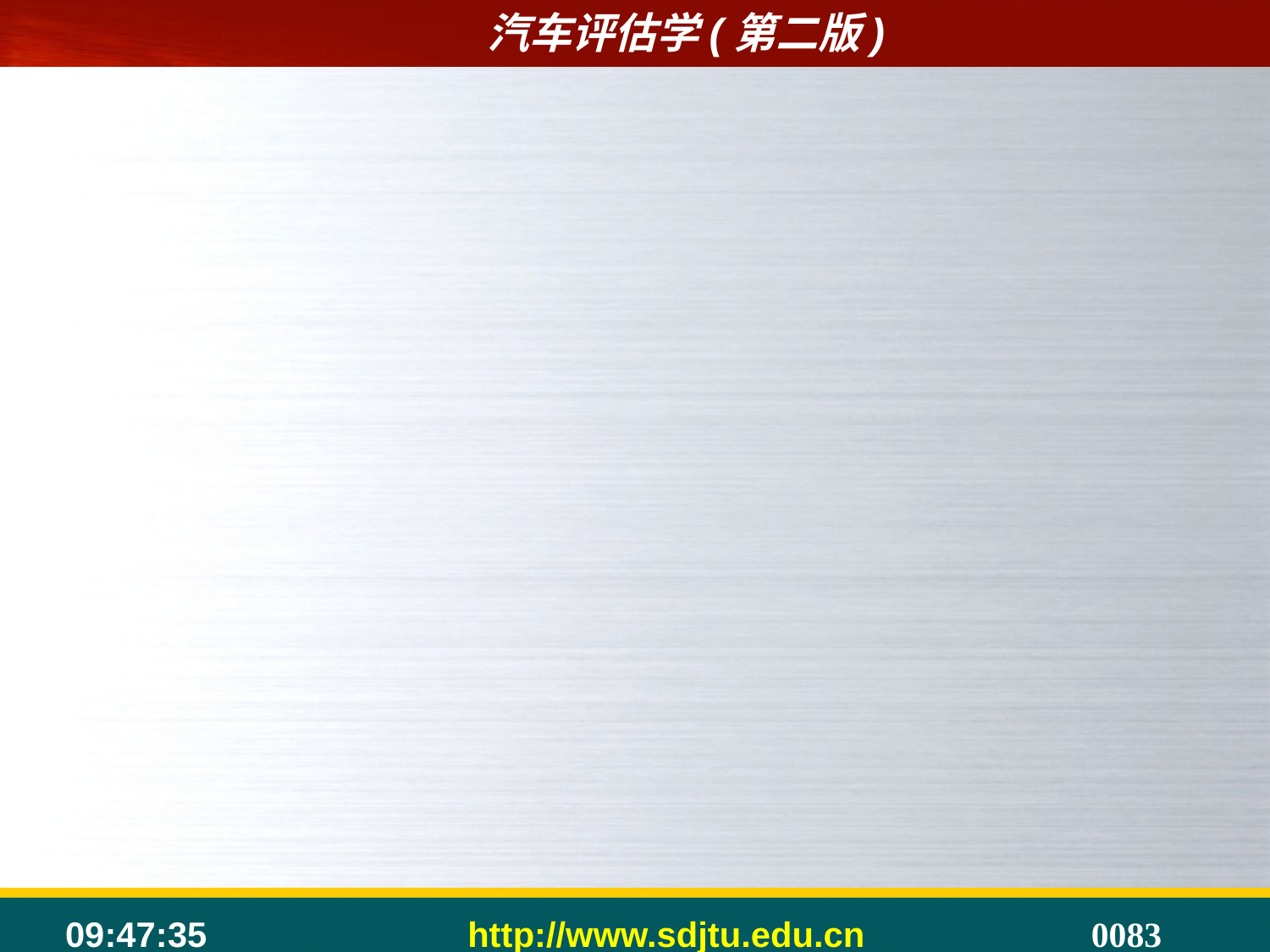

#
	4.2.2影响新车价格的因素
	新车价格的构成要素生产成本、流通费用、税金和利润的变动都会影响汽车的价格，除此之外，影响新车价格波动的因素主要还有以下几个方面：
	1. 汽车特质
	2.市场需求
	3.市场供给
	4．市场竞争环境
	5.法律法规
	6.社会经济环境
	7.汽车使用环境